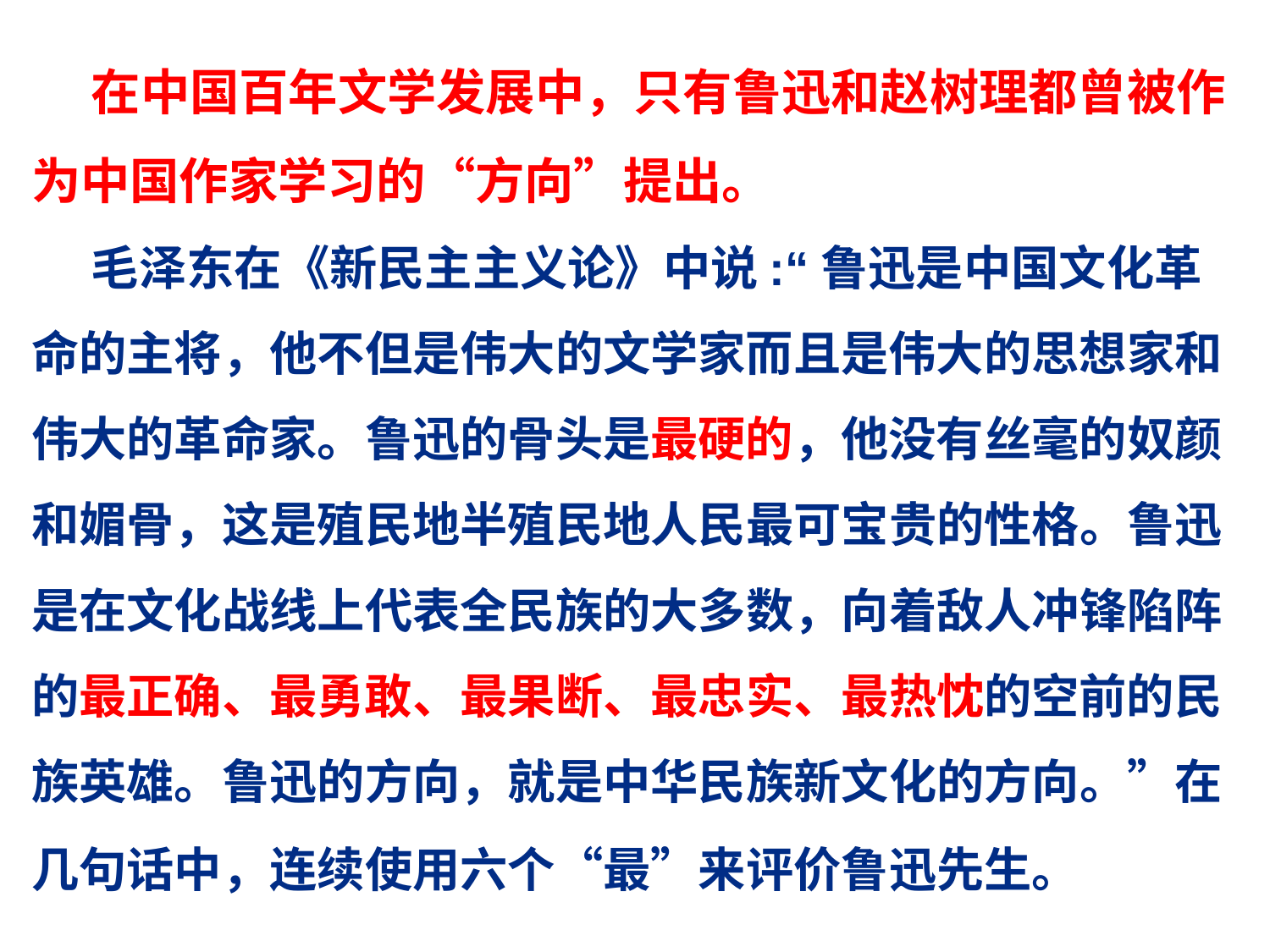

在中国百年文学发展中，只有鲁迅和赵树理都曾被作为中国作家学习的“方向”提出。
毛泽东在《新民主主义论》中说:“鲁迅是中国文化革命的主将，他不但是伟大的文学家而且是伟大的思想家和伟大的革命家。鲁迅的骨头是最硬的，他没有丝毫的奴颜和媚骨，这是殖民地半殖民地人民最可宝贵的性格。鲁迅是在文化战线上代表全民族的大多数，向着敌人冲锋陷阵的最正确、最勇敢、最果断、最忠实、最热忱的空前的民族英雄。鲁迅的方向，就是中华民族新文化的方向。”在几句话中，连续使用六个“最”来评价鲁迅先生。